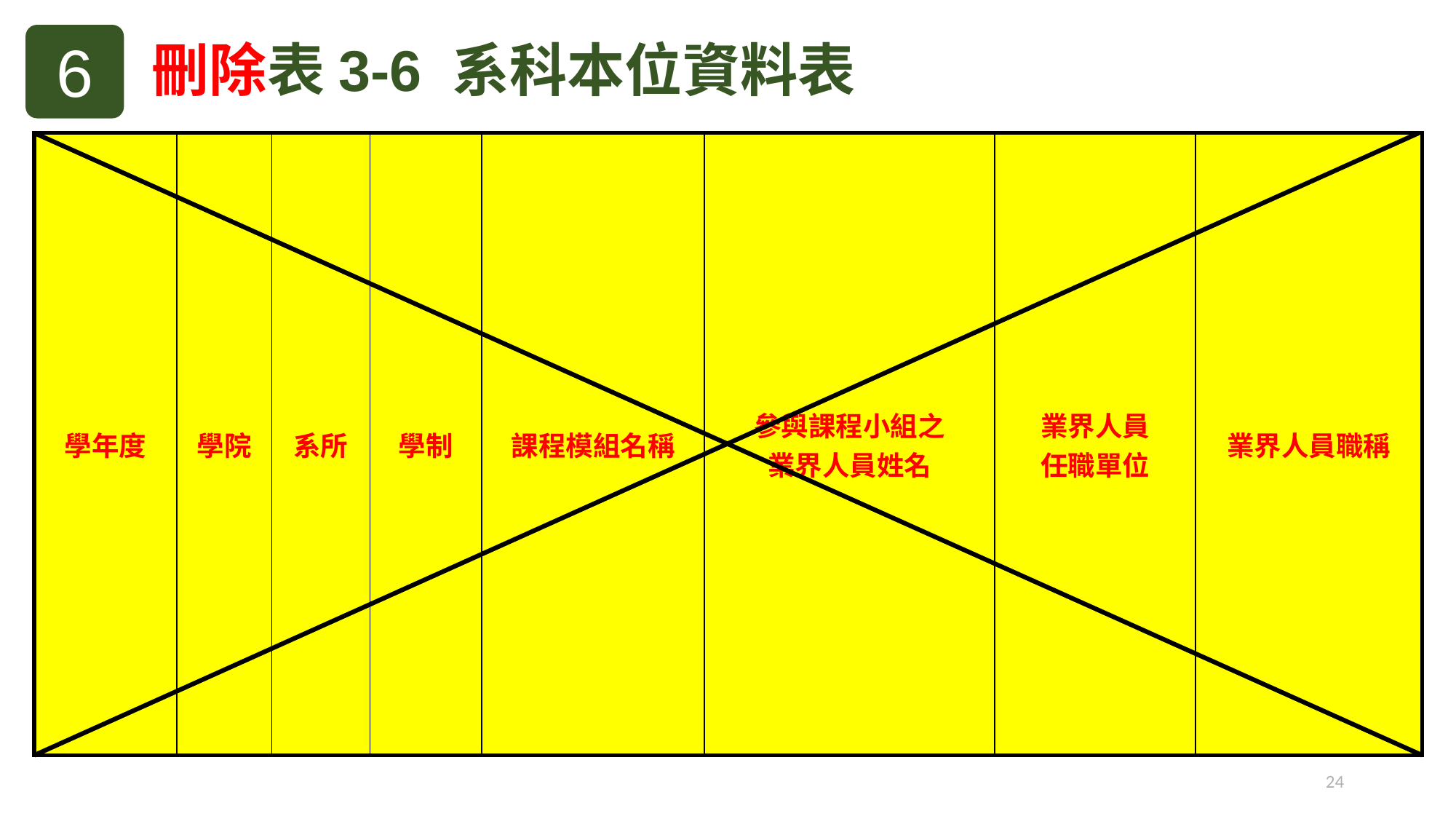

6

刪除表3-6 系科本位資料表
| 學年度 | 學院 | 系所 | 學制 | 課程模組名稱 | 參與課程小組之 業界人員姓名 | 業界人員 任職單位 | 業界人員職稱 |
| --- | --- | --- | --- | --- | --- | --- | --- |
24